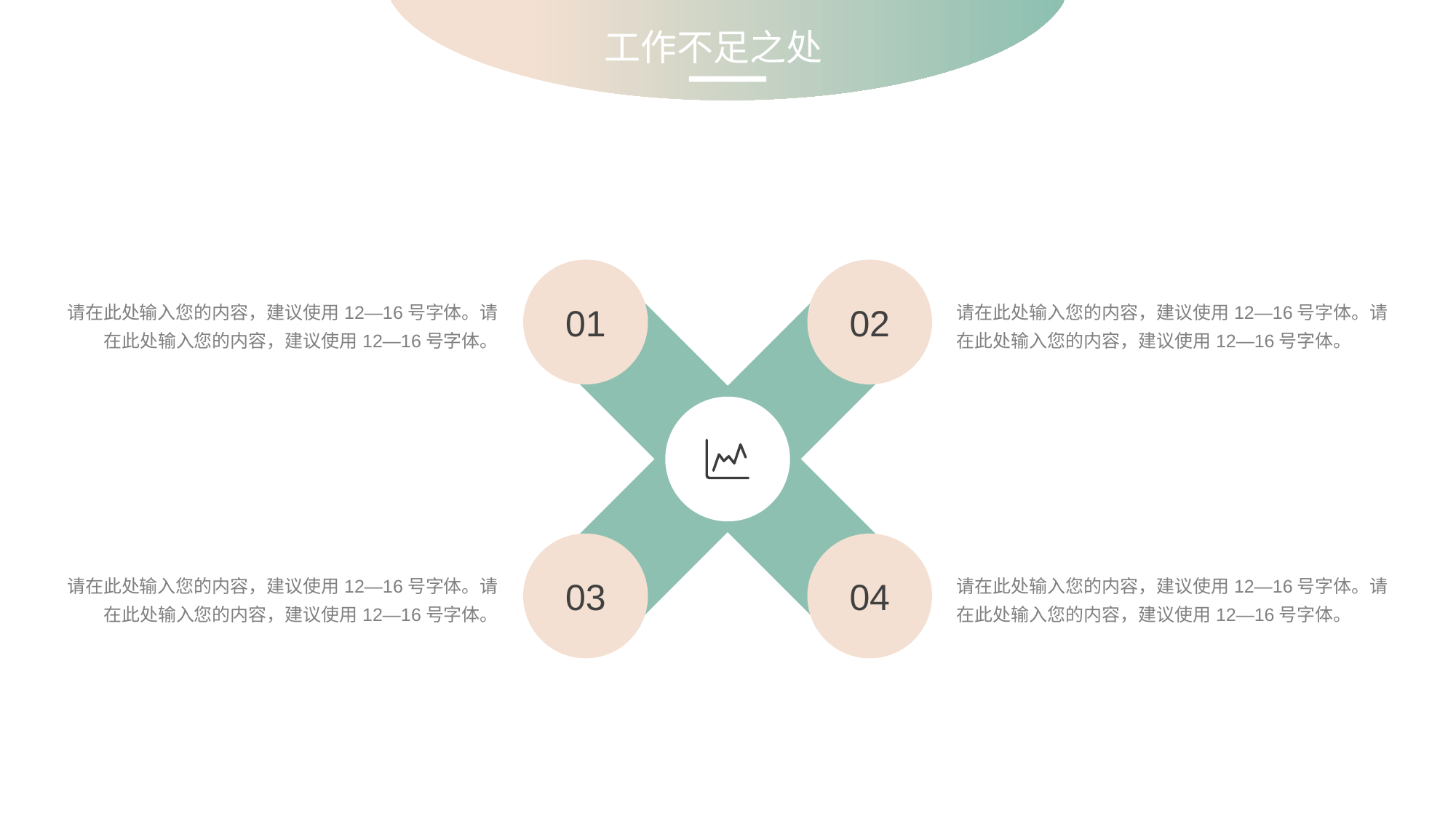

工作不足之处

01
02
请在此处输入您的内容，建议使用12—16号字体。请在此处输入您的内容，建议使用12—16号字体。
请在此处输入您的内容，建议使用12—16号字体。请在此处输入您的内容，建议使用12—16号字体。

03
04
请在此处输入您的内容，建议使用12—16号字体。请在此处输入您的内容，建议使用12—16号字体。
请在此处输入您的内容，建议使用12—16号字体。请在此处输入您的内容，建议使用12—16号字体。